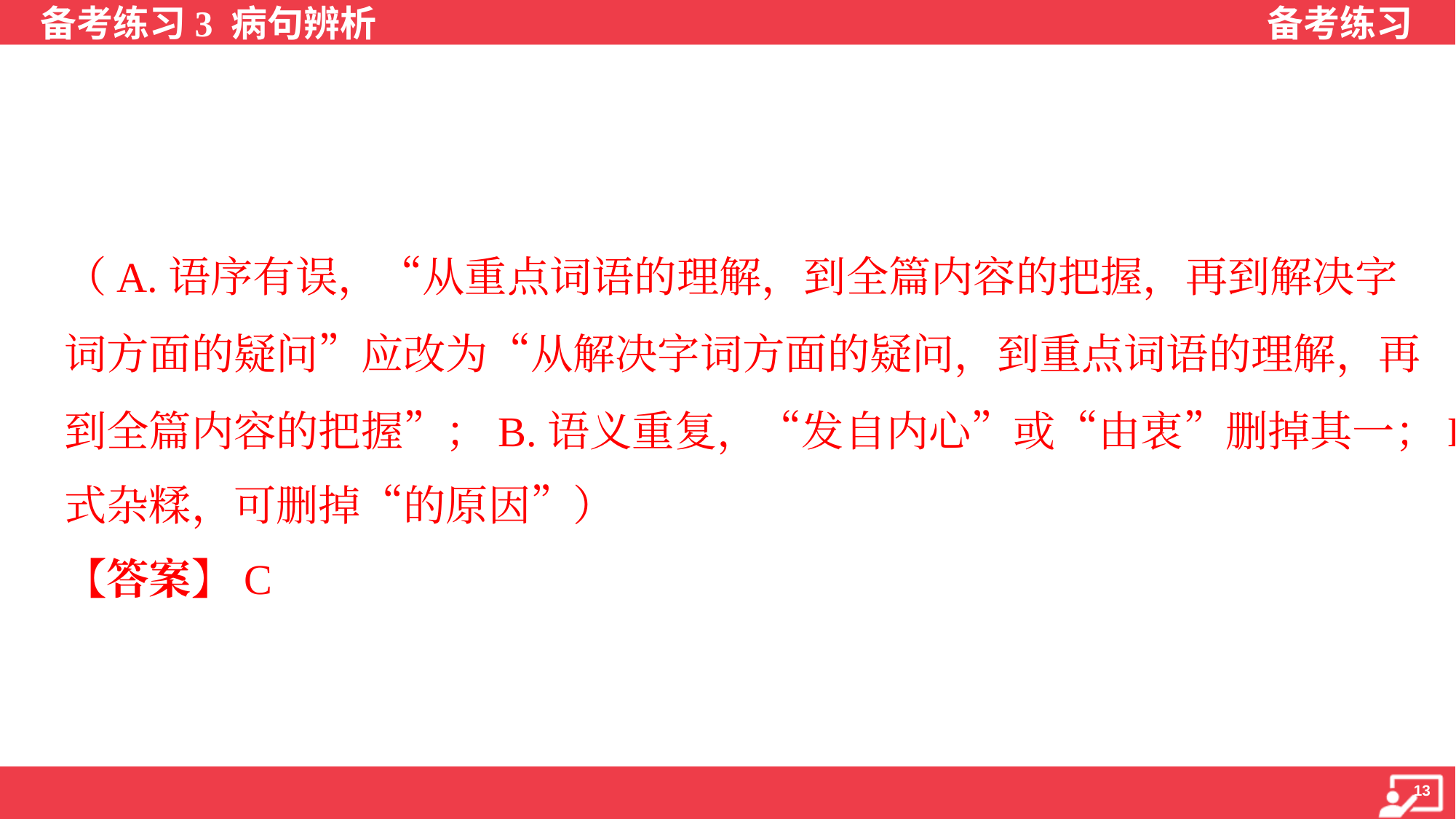

（A.语序有误，“从重点词语的理解，到全篇内容的把握，再到解决字
词方面的疑问”应改为“从解决字词方面的疑问，到重点词语的理解，再
到全篇内容的把握”；B.语义重复，“发自内心”或“由衷”删掉其一；D.句
式杂糅，可删掉“的原因”）
【答案】C